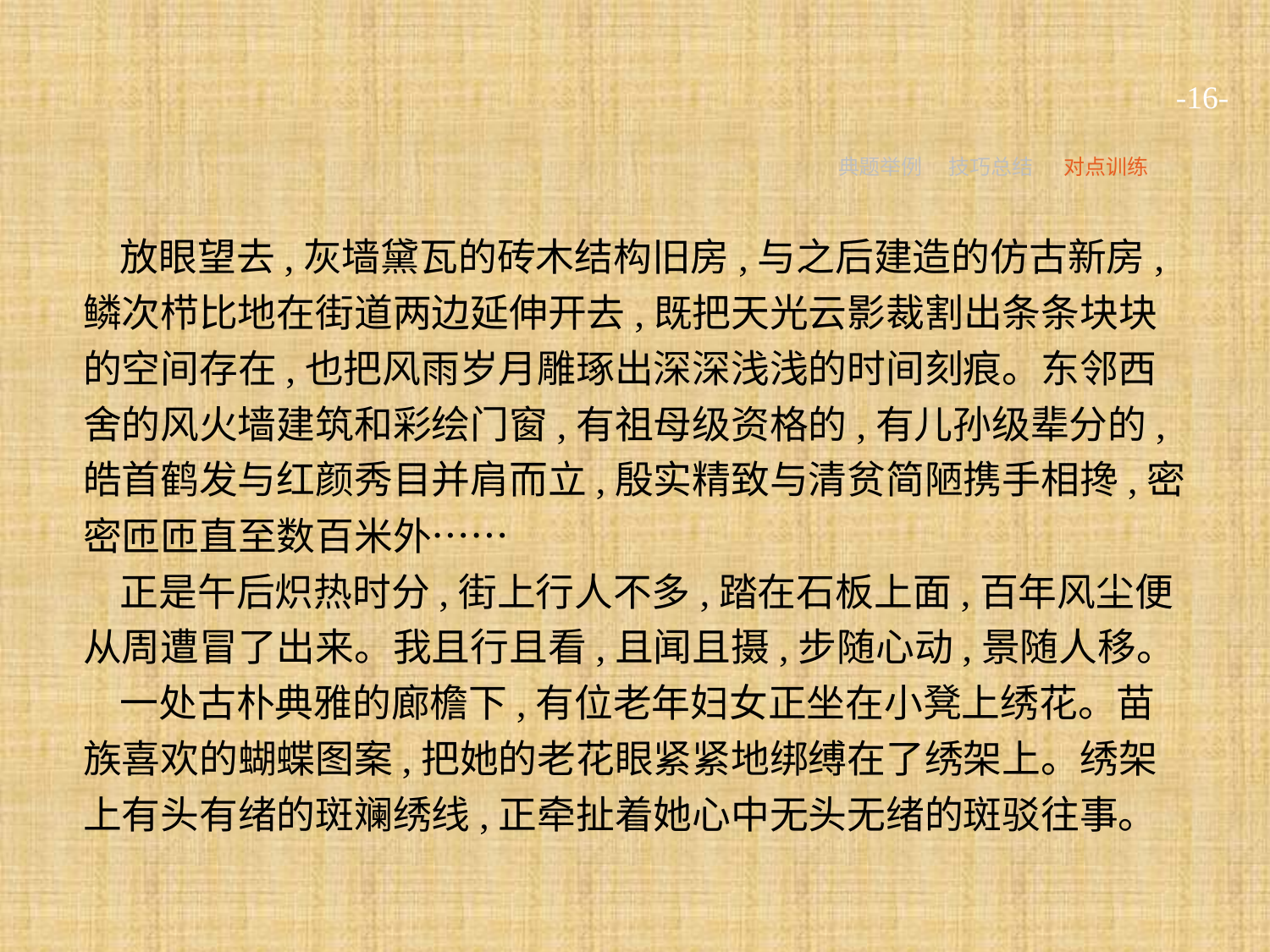

-16-
典题举例
技巧总结
对点训练
放眼望去,灰墙黛瓦的砖木结构旧房,与之后建造的仿古新房,鳞次栉比地在街道两边延伸开去,既把天光云影裁割出条条块块的空间存在,也把风雨岁月雕琢出深深浅浅的时间刻痕。东邻西舍的风火墙建筑和彩绘门窗,有祖母级资格的,有儿孙级辈分的,皓首鹤发与红颜秀目并肩而立,殷实精致与清贫简陋携手相搀,密密匝匝直至数百米外……
正是午后炽热时分,街上行人不多,踏在石板上面,百年风尘便从周遭冒了出来。我且行且看,且闻且摄,步随心动,景随人移。
一处古朴典雅的廊檐下,有位老年妇女正坐在小凳上绣花。苗族喜欢的蝴蝶图案,把她的老花眼紧紧地绑缚在了绣架上。绣架上有头有绪的斑斓绣线,正牵扯着她心中无头无绪的斑驳往事。